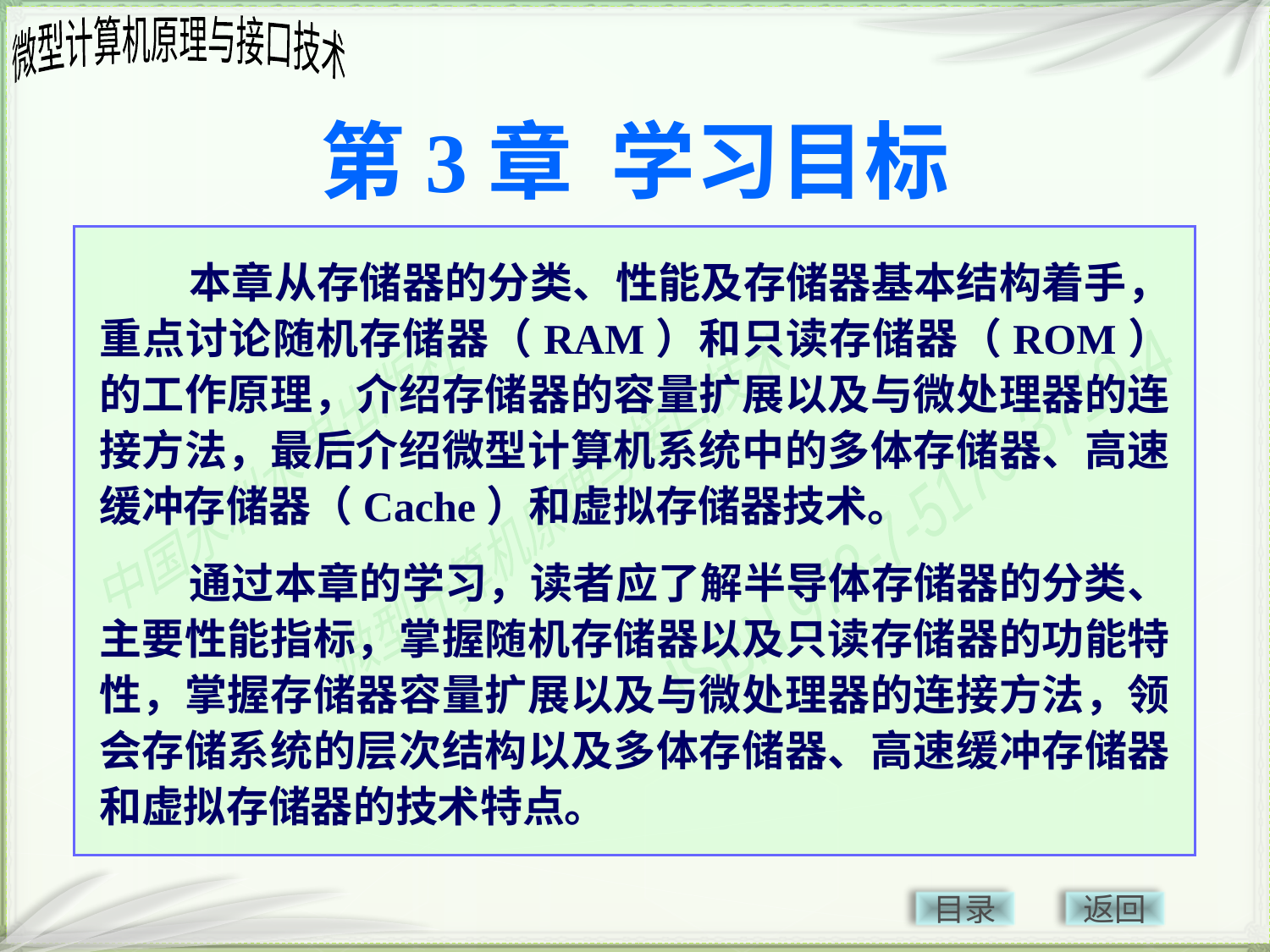

# 第3章  学习目标
本章从存储器的分类、性能及存储器基本结构着手，重点讨论随机存储器（RAM）和只读存储器（ROM）的工作原理，介绍存储器的容量扩展以及与微处理器的连接方法，最后介绍微型计算机系统中的多体存储器、高速缓冲存储器（Cache）和虚拟存储器技术。
通过本章的学习，读者应了解半导体存储器的分类、主要性能指标，掌握随机存储器以及只读存储器的功能特性，掌握存储器容量扩展以及与微处理器的连接方法，领会存储系统的层次结构以及多体存储器、高速缓冲存储器和虚拟存储器的技术特点。